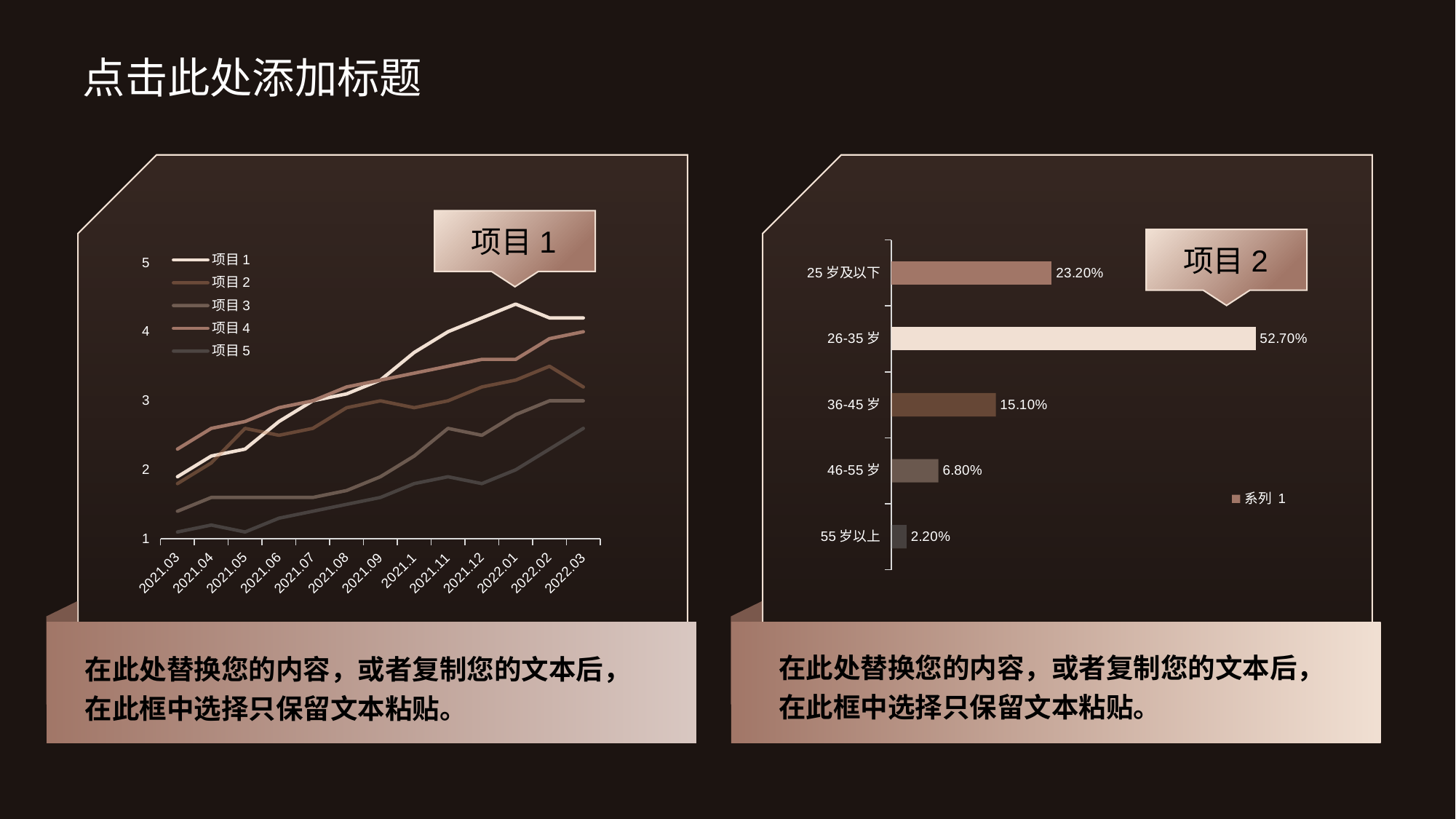

# 点击此处添加标题

### Chart

| Category | 系列 1 |
|---|---|
| 55岁以上 | 0.022 |
| 46-55岁 | 0.068 |
| 36-45岁 | 0.151 |
| 26-35岁 | 0.527 |
| 25岁及以下 | 0.232 |
项目2

在此处替换您的内容，或者复制您的文本后，在此框中选择只保留文本粘贴。

项目1

### Chart

| Category | 项目1 | 项目2 | 项目3 | 项目4 | 项目5 |
|---|---|---|---|---|---|
| 2021.03 | 1.9 | 1.8 | 1.4 | 2.3 | 1.1 |
| 2021.04 | 2.2 | 2.1 | 1.6 | 2.6 | 1.2 |
| 2021.05 | 2.3 | 2.6 | 1.6 | 2.7 | 1.1 |
| 2021.06 | 2.7 | 2.5 | 1.6 | 2.9 | 1.3 |
| 2021.07 | 3.0 | 2.6 | 1.6 | 3.0 | 1.4 |
| 2021.08 | 3.1 | 2.9 | 1.7 | 3.2 | 1.5 |
| 2021.09 | 3.3 | 3.0 | 1.9 | 3.3 | 1.6 |
| 2021.1 | 3.7 | 2.9 | 2.2 | 3.4 | 1.8 |
| 2021.11 | 4.0 | 3.0 | 2.6 | 3.5 | 1.9 |
| 2021.12 | 4.2 | 3.2 | 2.5 | 3.6 | 1.8 |
| 2022.01 | 4.4 | 3.3 | 2.8 | 3.6 | 2.0 |
| 2022.02 | 4.2 | 3.5 | 3.0 | 3.9 | 2.3 |
| 2022.03 | 4.2 | 3.2 | 3.0 | 4.0 | 2.6 |

在此处替换您的内容，或者复制您的文本后，在此框中选择只保留文本粘贴。